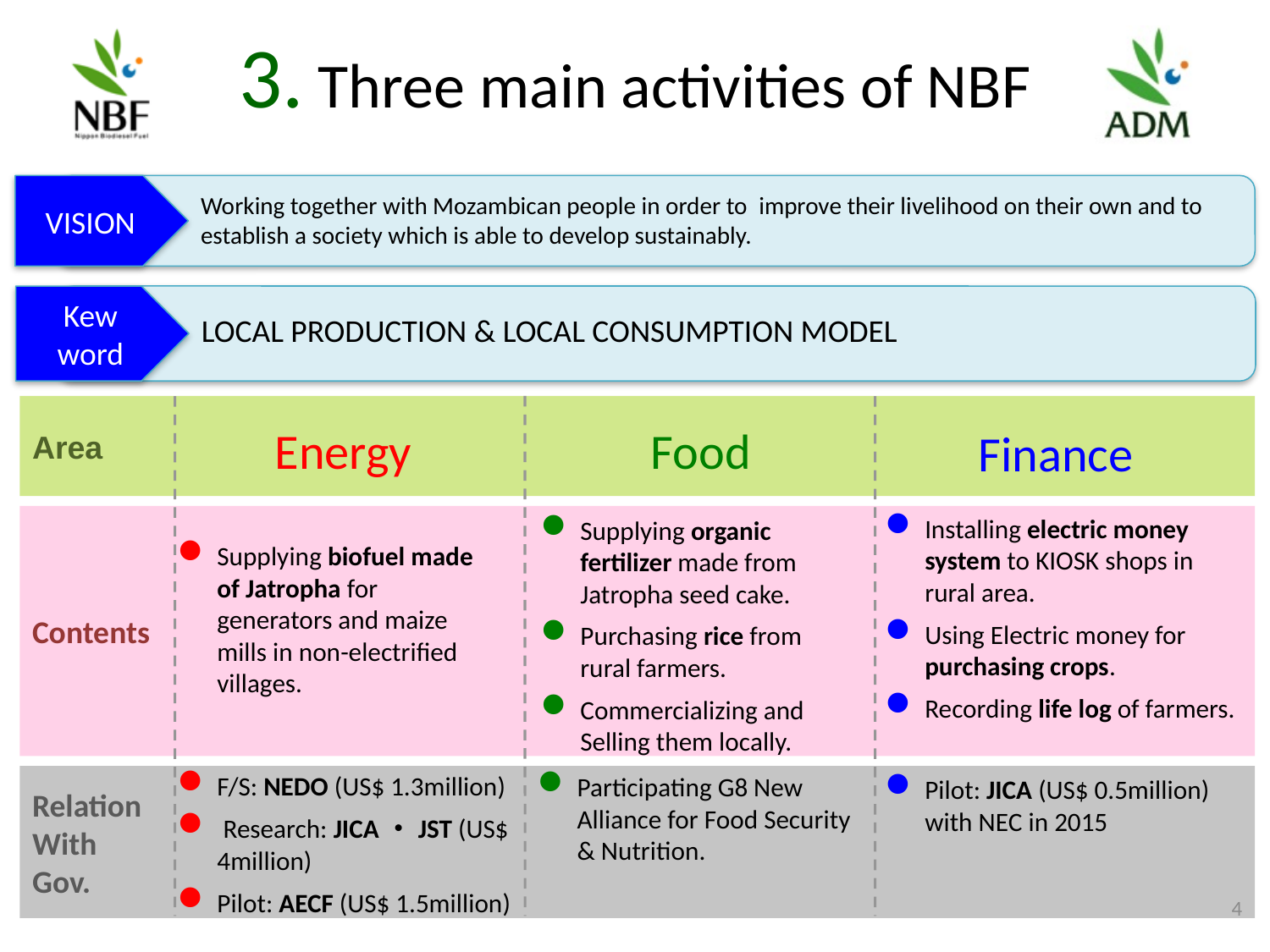

# 3. Three main activities of NBF
VISION

Working together with Mozambican people in order to  improve their livelihood on their own and to establish a society which is able to develop sustainably.
Kew word

LOCAL PRODUCTION & LOCAL CONSUMPTION MODEL

Area

Contents
Relation
With
Gov.
Energy
Food
Finance
Installing electric money   system to KIOSK shops in rural area.
Using Electric money for purchasing crops.
Recording life log of farmers.
Supplying organic fertilizer made from Jatropha seed cake.
Purchasing rice from rural farmers.
Commercializing and Selling them locally.
Supplying biofuel made of Jatropha for generators and maize mills in non-electrified villages.
F/S: NEDO (US$ 1.3million)
 Research: JICA・JST (US$ 4million)
Pilot: AECF (US$ 1.5million)
Participating G8 New Alliance for Food Security & Nutrition.
Pilot: JICA (US$ 0.5million) with NEC in 2015
4